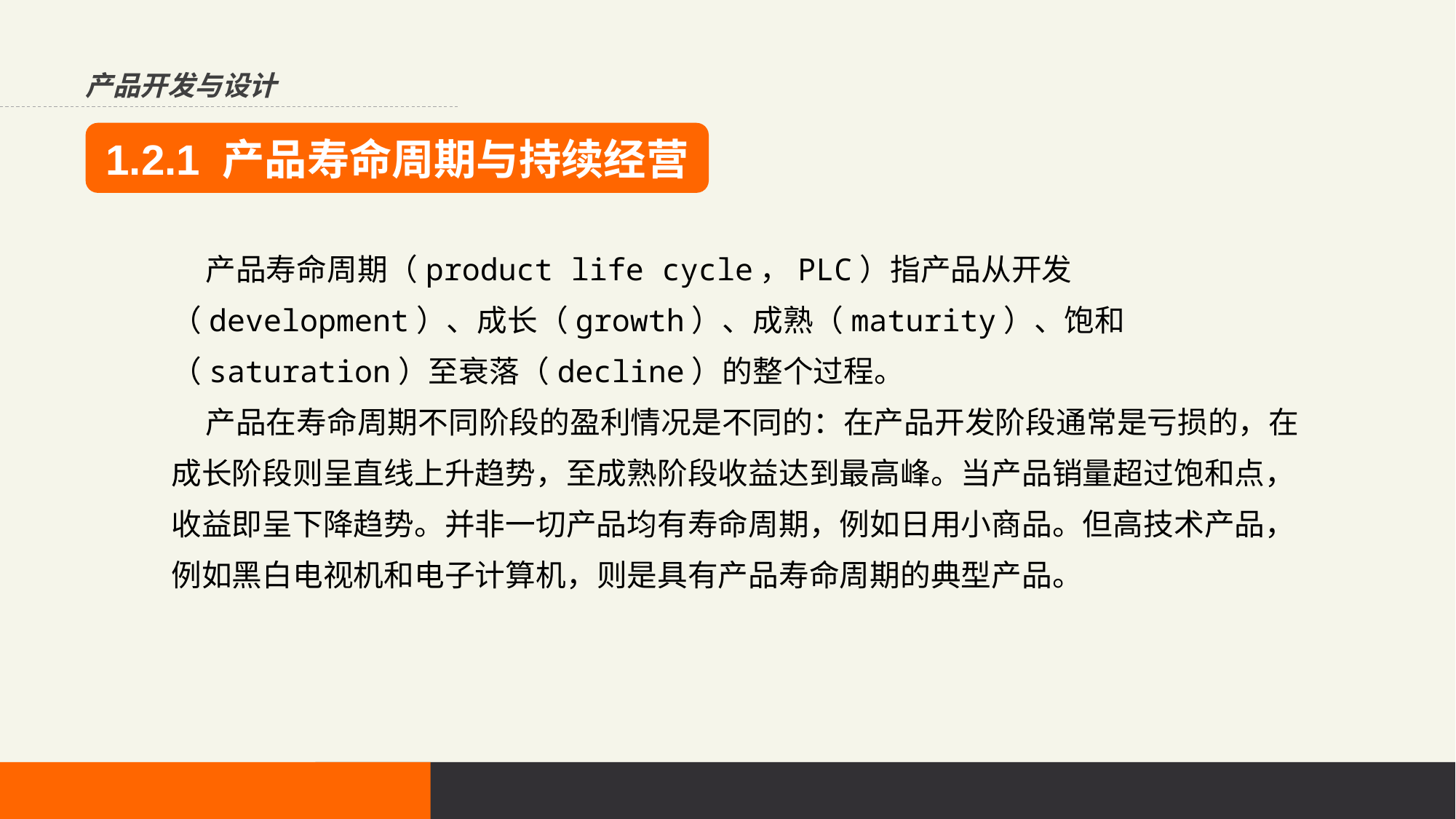

产品开发与设计
1.2.1 产品寿命周期与持续经营
    产品寿命周期（product life cycle，PLC）指产品从开发（development）、成长（growth）、成熟（maturity）、饱和（saturation）至衰落（decline）的整个过程。
    产品在寿命周期不同阶段的盈利情况是不同的：在产品开发阶段通常是亏损的，在成长阶段则呈直线上升趋势，至成熟阶段收益达到最高峰。当产品销量超过饱和点，收益即呈下降趋势。并非一切产品均有寿命周期，例如日用小商品。但高技术产品，例如黑白电视机和电子计算机，则是具有产品寿命周期的典型产品。